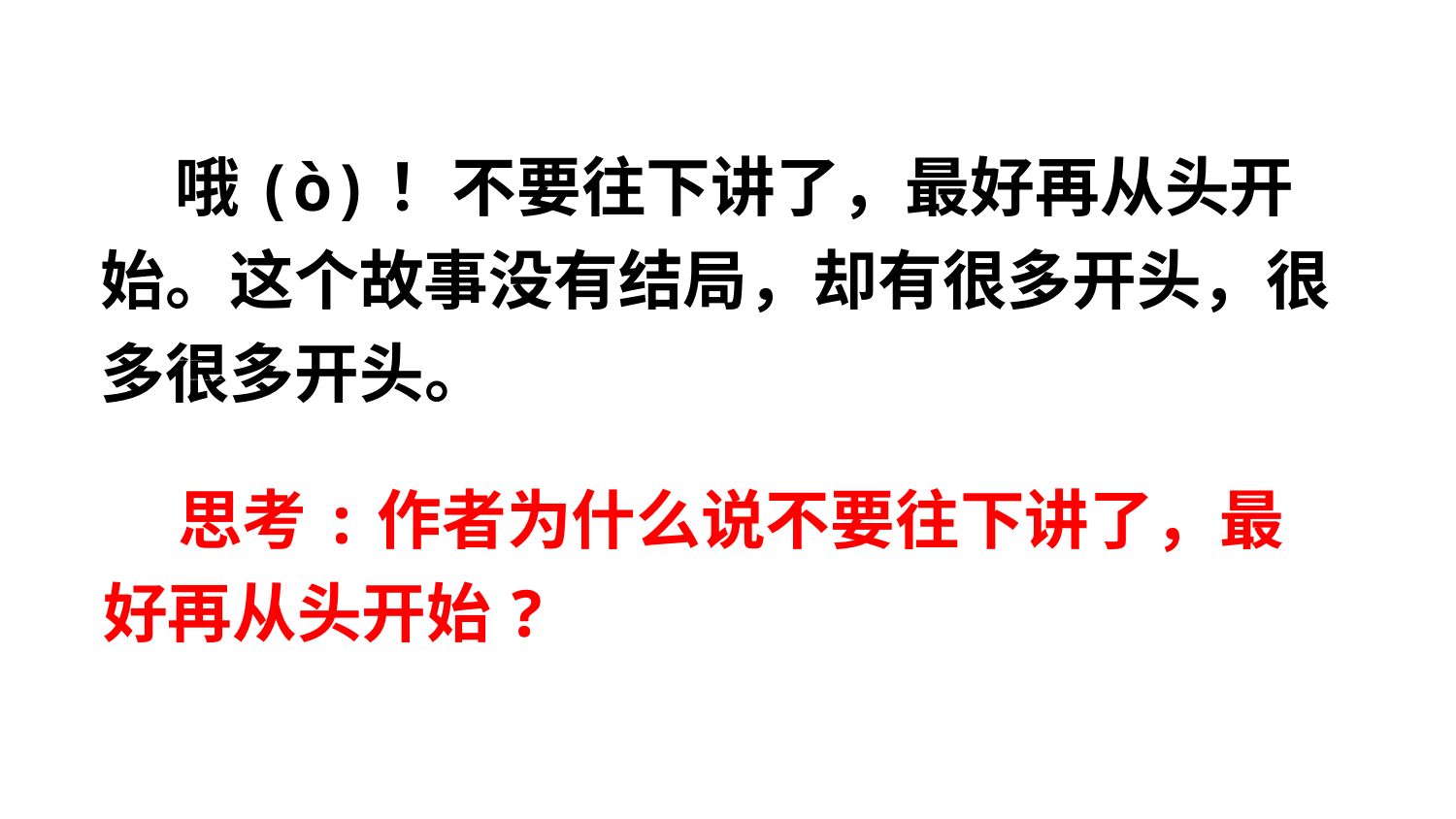

哦(ò)！不要往下讲了，最好再从头开始。这个故事没有结局，却有很多开头，很多很多开头。
绿色圃中小学教育http://www.LSPJY.com
绿色圃中小学教育http://www.LSPJY.com
    思考:作者为什么说不要往下讲了，最好再从头开始?